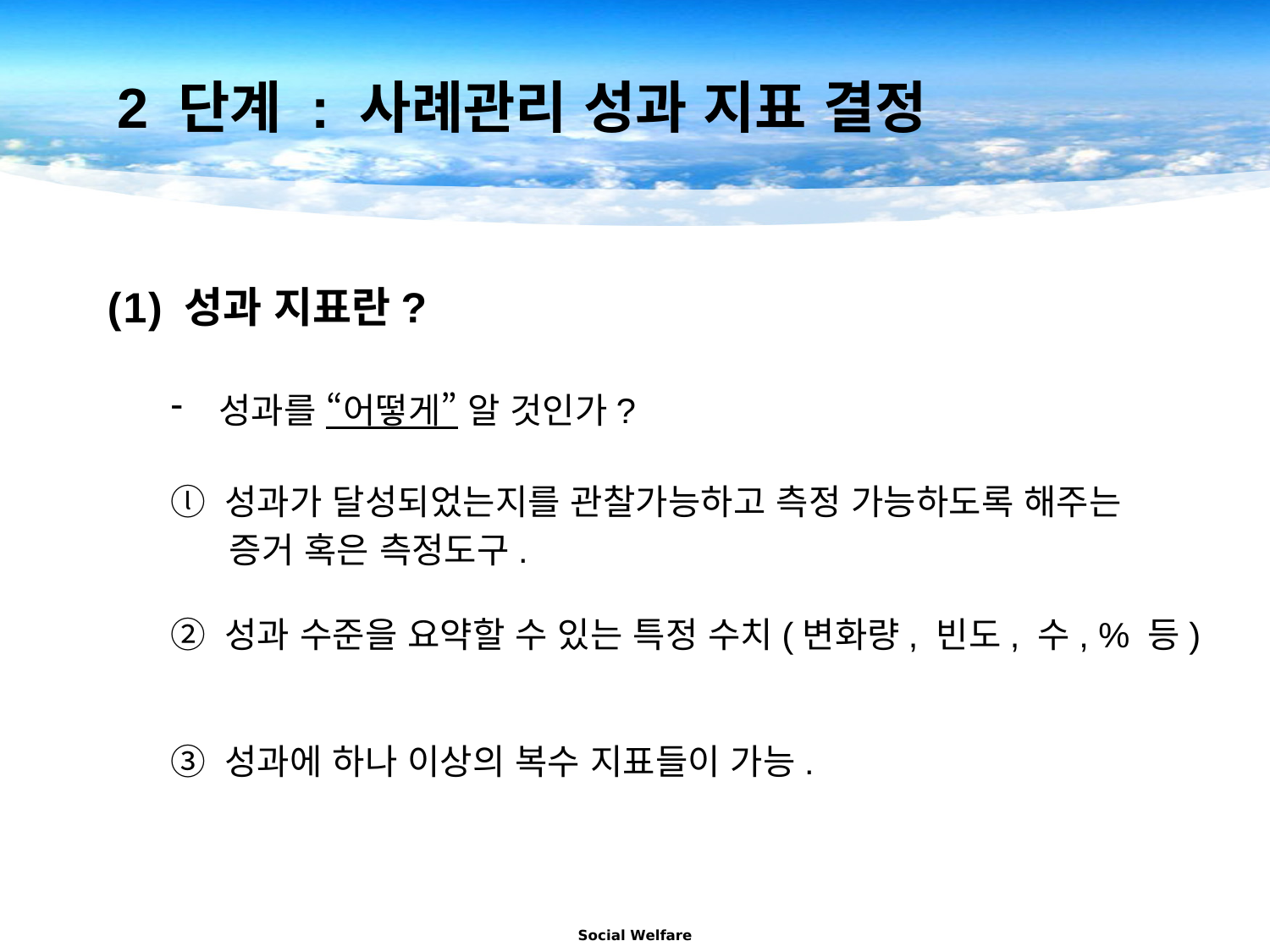

2 단계 : 사례관리 성과 지표 결정
 성과 지표란?

성과를 “어떻게” 알 것인가?

ⓛ 성과가 달성되었는지를 관찰가능하고 측정 가능하도록 해주는
     증거 혹은 측정도구.

② 성과 수준을 요약할 수 있는 특정 수치(변화량, 빈도, 수, % 등)

③ 성과에 하나 이상의 복수 지표들이 가능.